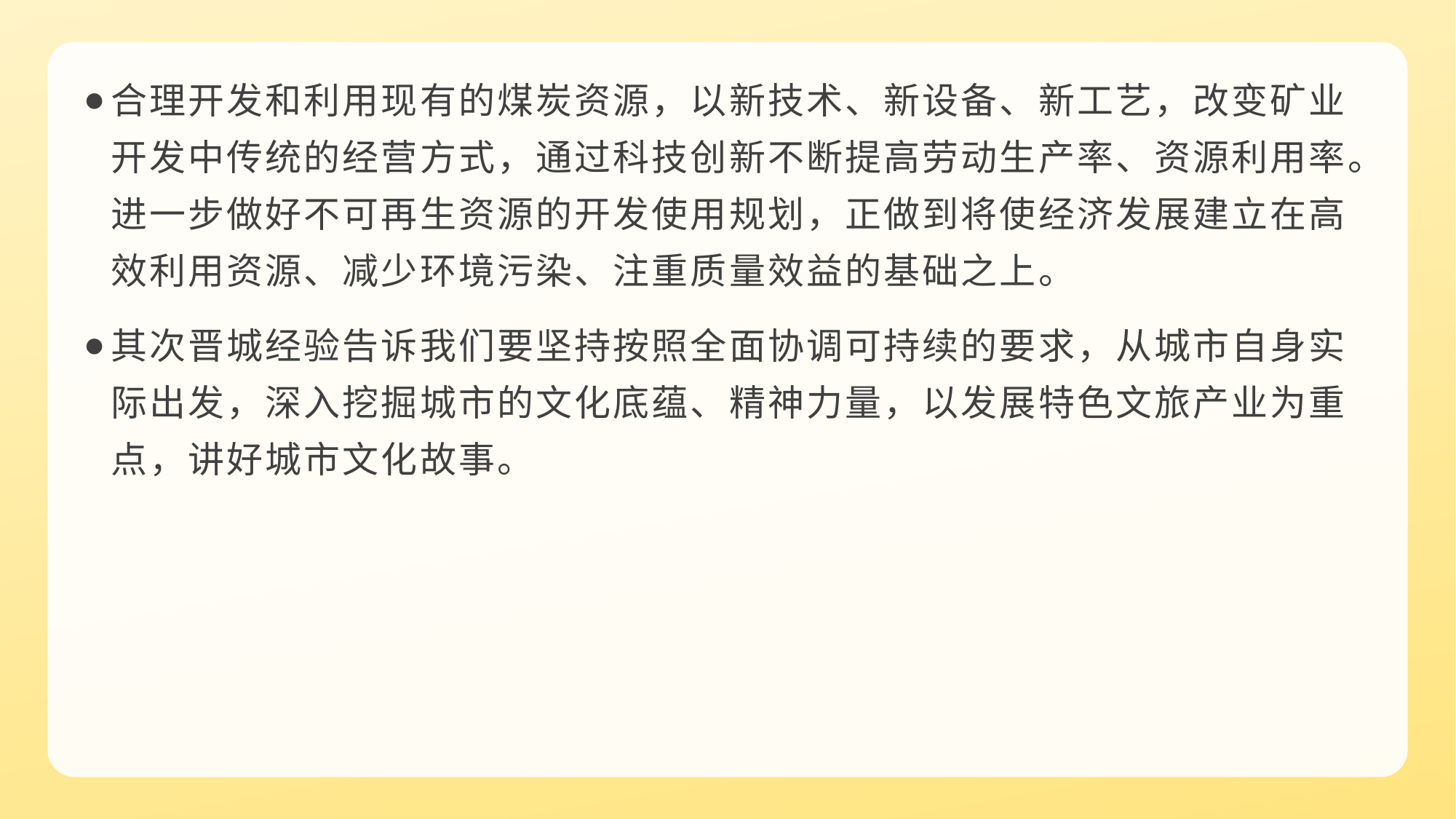

合理开发和利用现有的煤炭资源，以新技术、新设备、新工艺，改变矿业开发中传统的经营方式，通过科技创新不断提高劳动生产率、资源利用率。进一步做好不可再生资源的开发使用规划，正做到将使经济发展建立在高效利用资源、减少环境污染、注重质量效益的基础之上。
其次晋城经验告诉我们要坚持按照全面协调可持续的要求，从城市自身实际出发，深入挖掘城市的文化底蕴、精神力量，以发展特色文旅产业为重点，讲好城市文化故事。